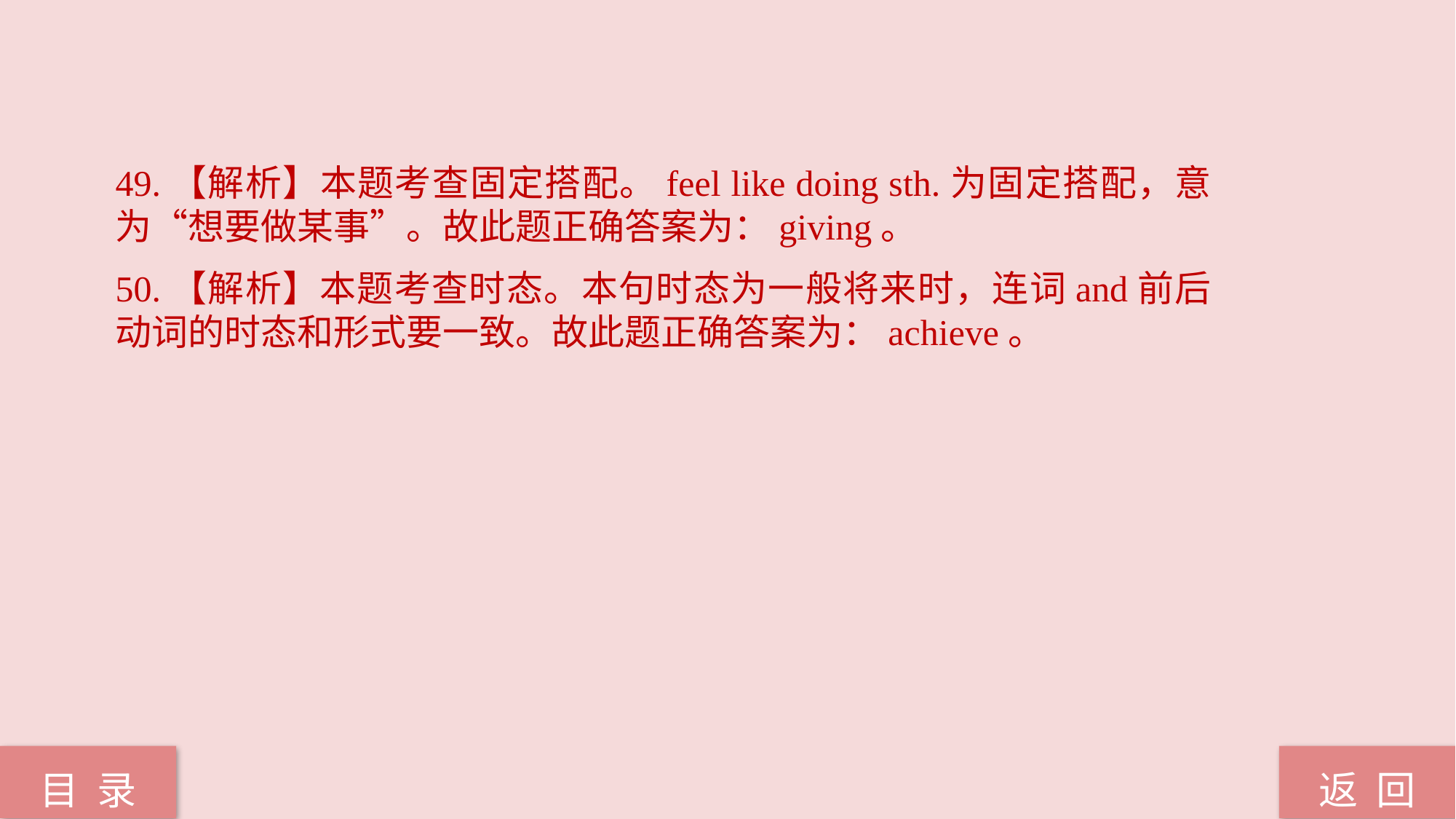

49.【解析】本题考查固定搭配。feel like doing sth.为固定搭配，意为“想要做某事”。故此题正确答案为：giving。
50.【解析】本题考查时态。本句时态为一般将来时，连词and前后动词的时态和形式要一致。故此题正确答案为：achieve。
返  回